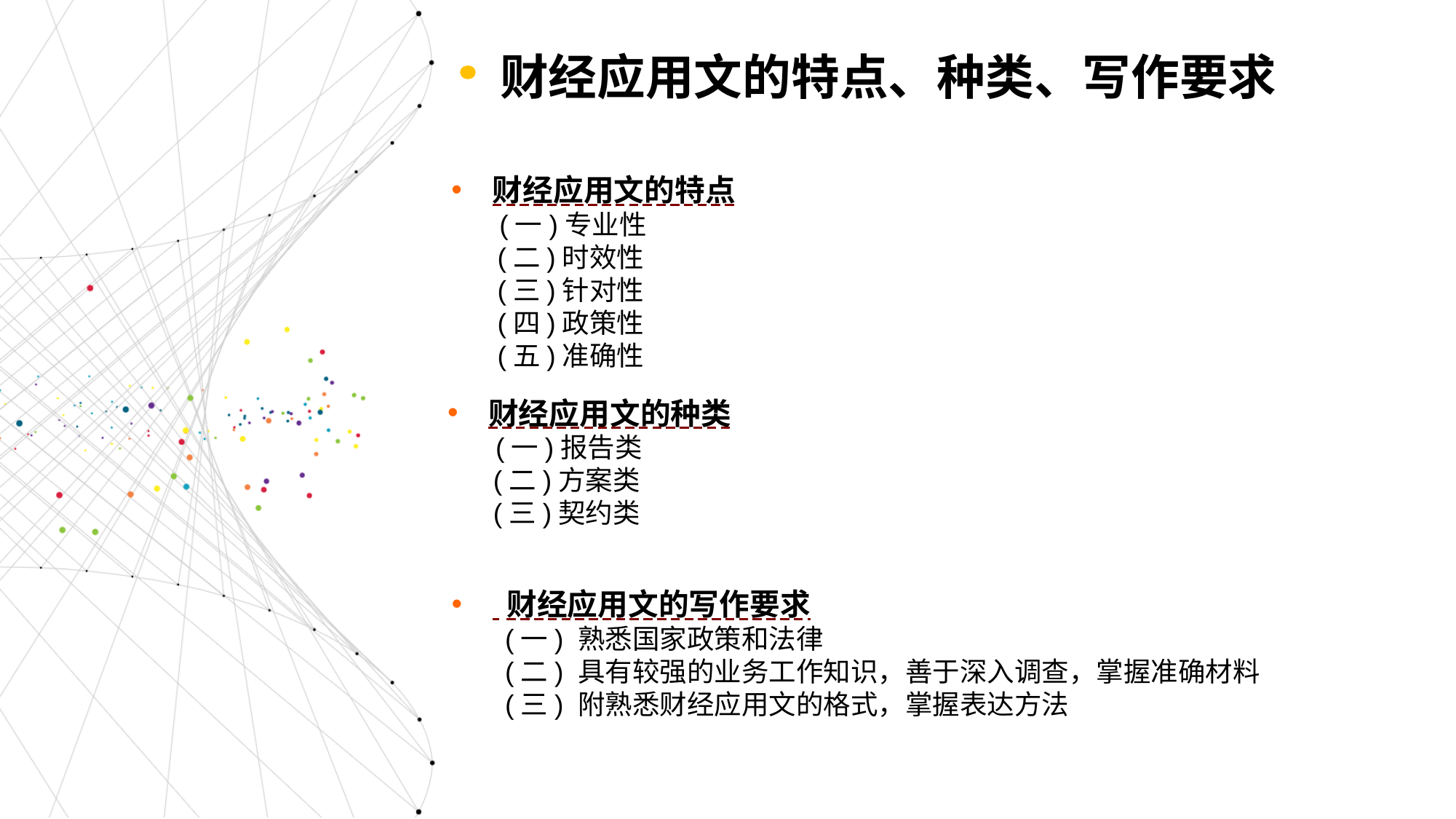

财经应用文的特点、种类、写作要求

财经应用文的特点
        (一)专业性
      (二)时效性
      (三)针对性
      (四)政策性
      (五)准确性
财经应用文的种类
        (一)报告类
      (二)方案类
      (三)契约类

 财经应用文的写作要求
       (一) 熟悉国家政策和法律
       (二) 具有较强的业务工作知识，善于深入调查，掌握准确材料
       (三) 附熟悉财经应用文的格式，掌握表达方法